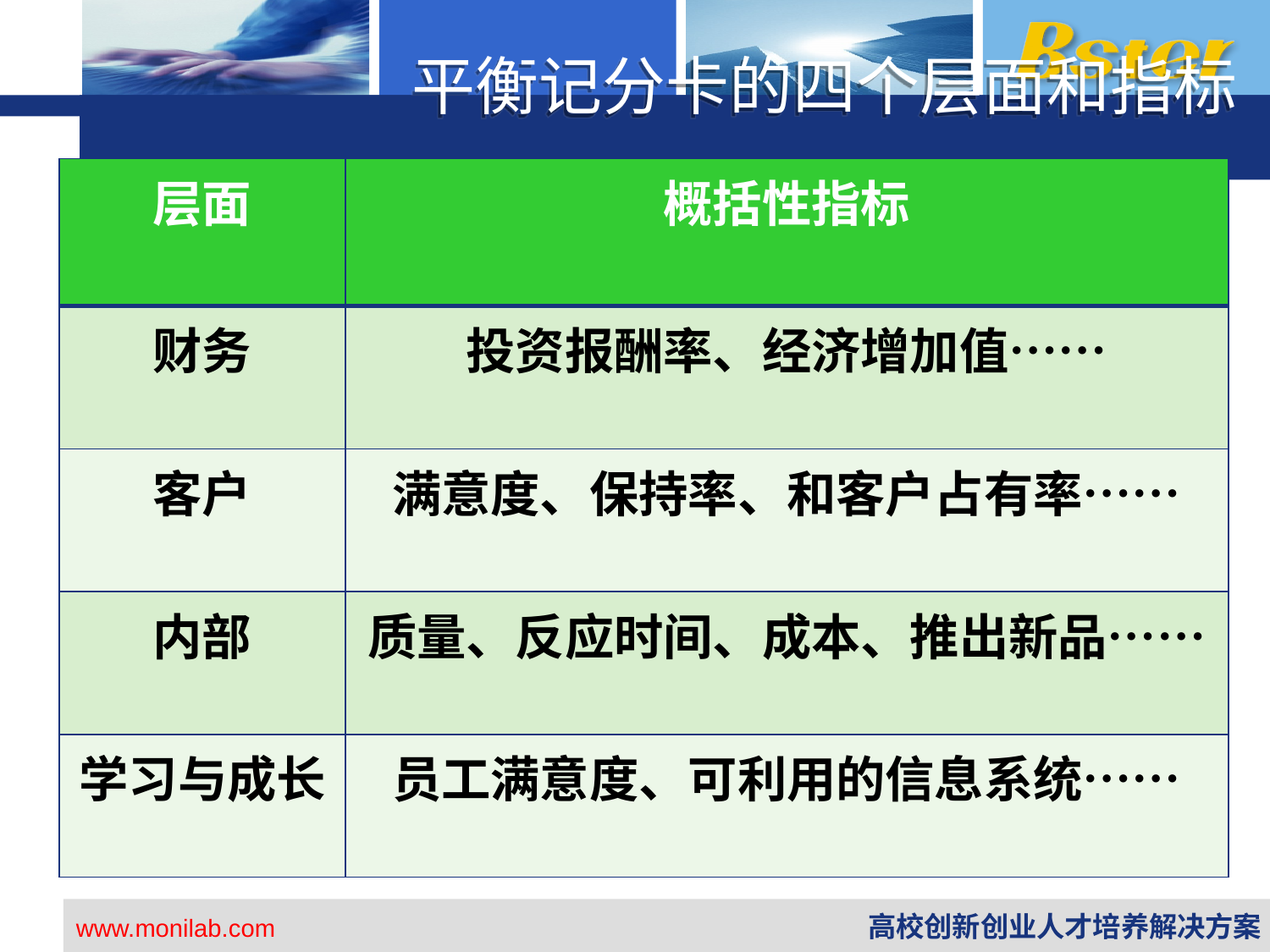

平衡记分卡的四个层面和指标
| 层面 | 概括性指标 |
| --- | --- |
| 财务 | 投资报酬率、经济增加值…… |
| 客户 | 满意度、保持率、和客户占有率…… |
| 内部 | 质量、反应时间、成本、推出新品…… |
| 学习与成长 | 员工满意度、可利用的信息系统…… |